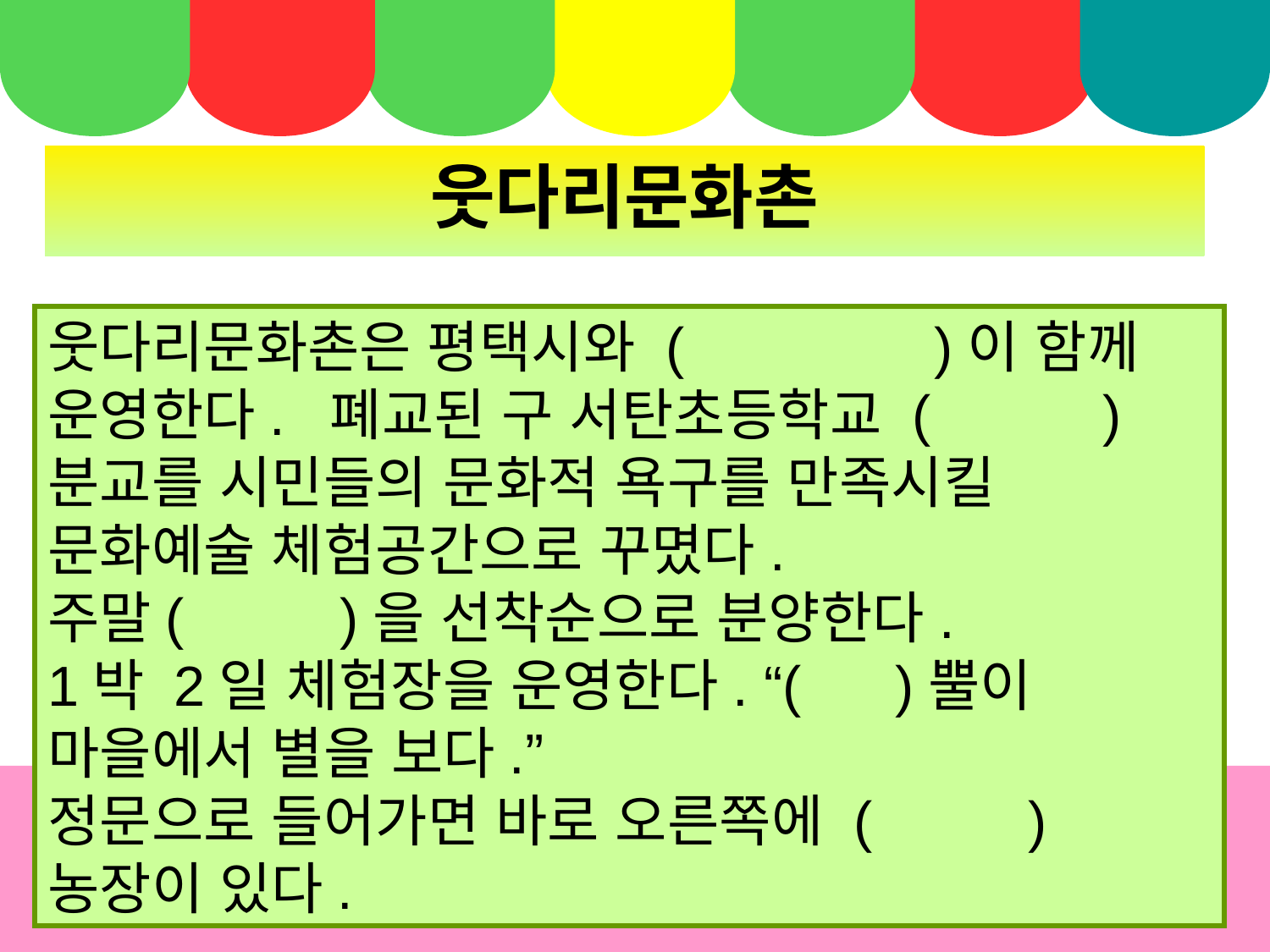

웃다리문화촌
웃다리문화촌은 평택시와 (                )이 함께 운영한다.  폐교된 구 서탄초등학교 (           )분교를 시민들의 문화적 욕구를 만족시킬 문화예술 체험공간으로 꾸몄다.
주말(          )을 선착순으로 분양한다.
1박 2일 체험장을 운영한다. “(      )뿔이 마을에서 별을 보다.”
정문으로 들어가면 바로 오른쪽에 (          )농장이 있다.